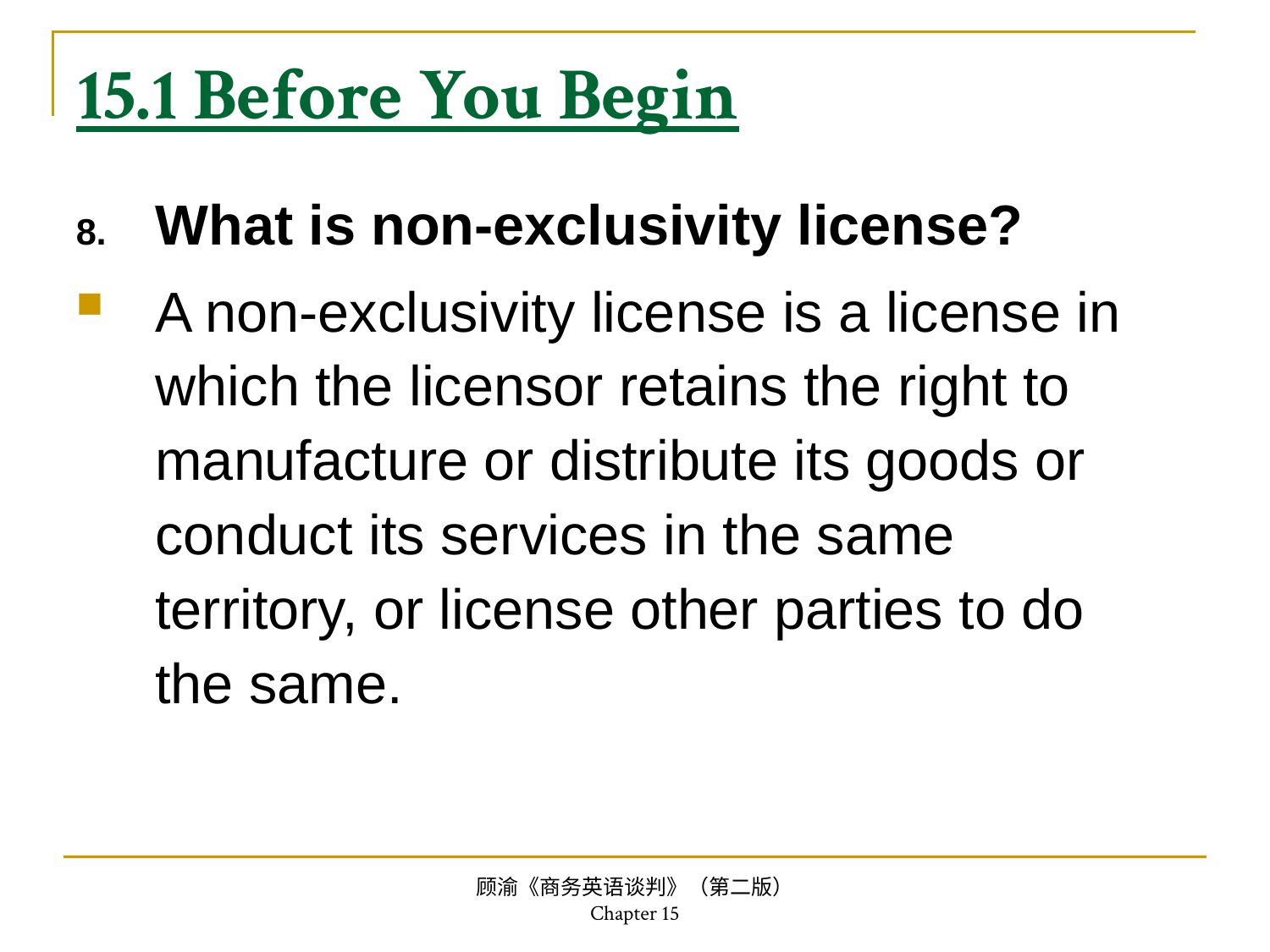

# 15.1 Before You Begin
What is non-exclusivity license?
A non-exclusivity license is a license in which the licensor retains the right to manufacture or distribute its goods or conduct its services in the same territory, or license other parties to do the same.

12
顾渝《商务英语谈判》（第二版） Chapter 15